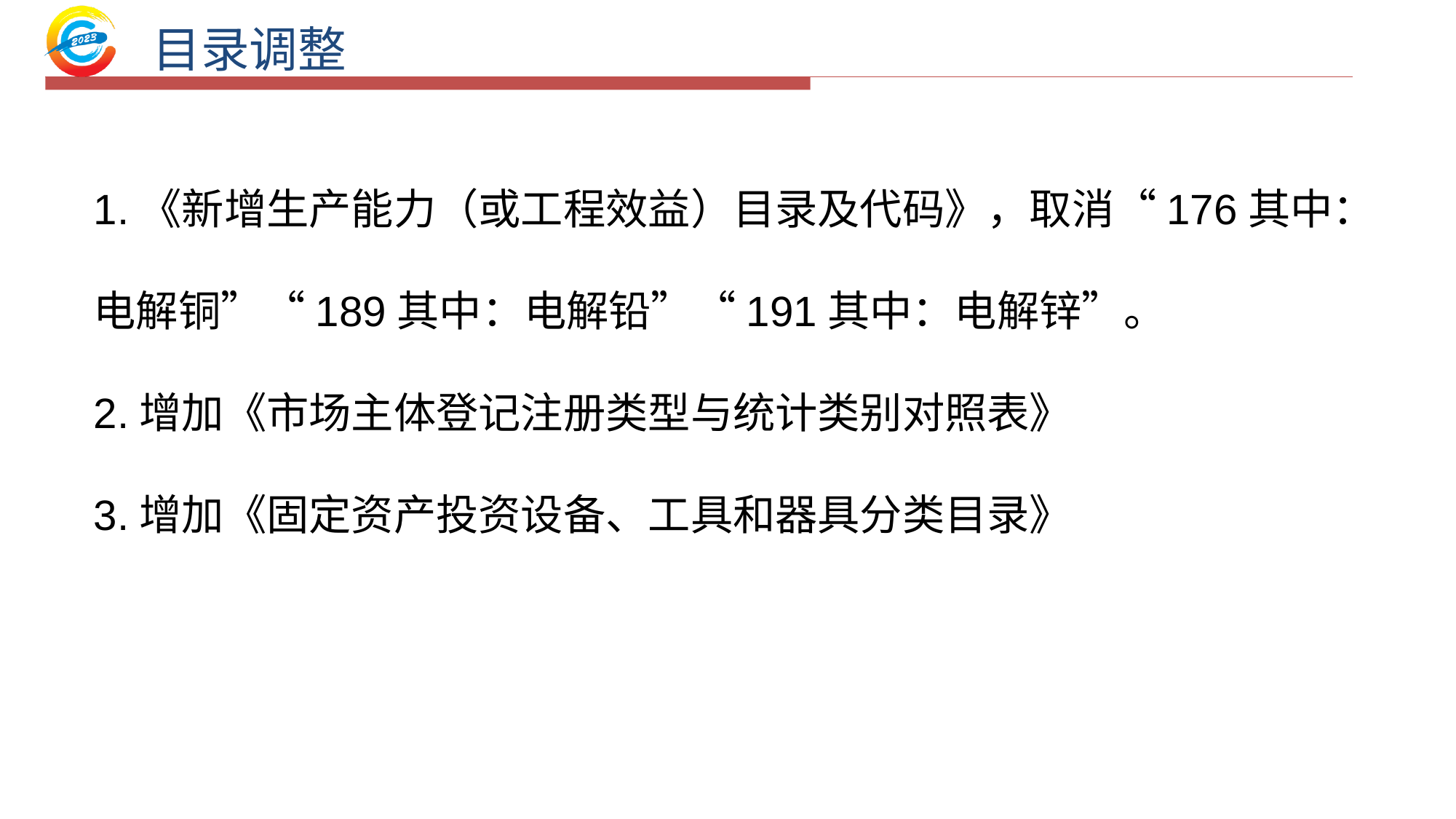

目录调整
1.《新增生产能力（或工程效益）目录及代码》，取消“176其中：电解铜”“189其中：电解铅”“191其中：电解锌”。
2.增加《市场主体登记注册类型与统计类别对照表》
3.增加《固定资产投资设备、工具和器具分类目录》